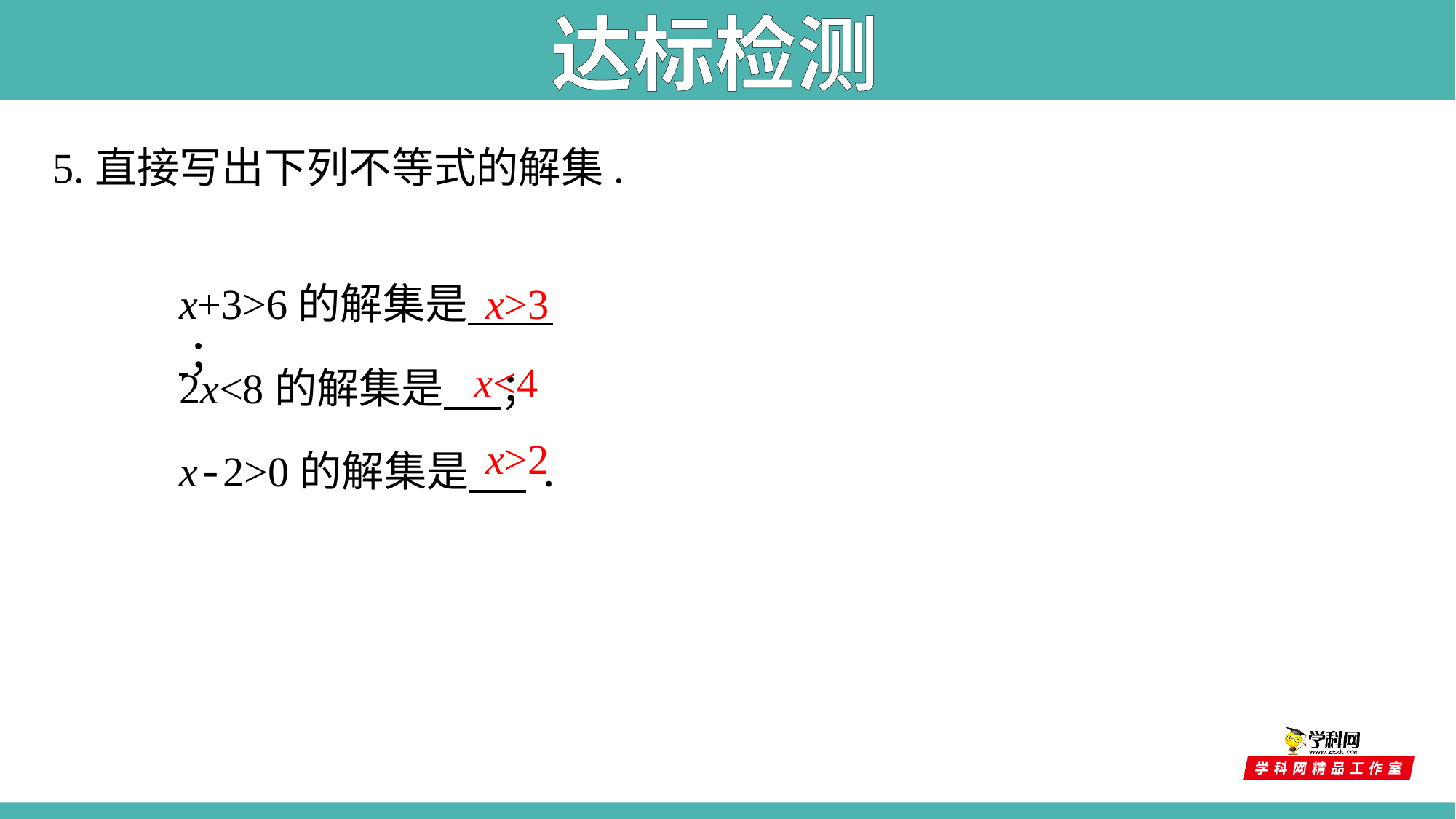

达标检测
5.直接写出下列不等式的解集.
x+3>6的解集是           ；
x>3
x<4
2x<8的解集是      ；
x>2
x-2>0的解集是      .